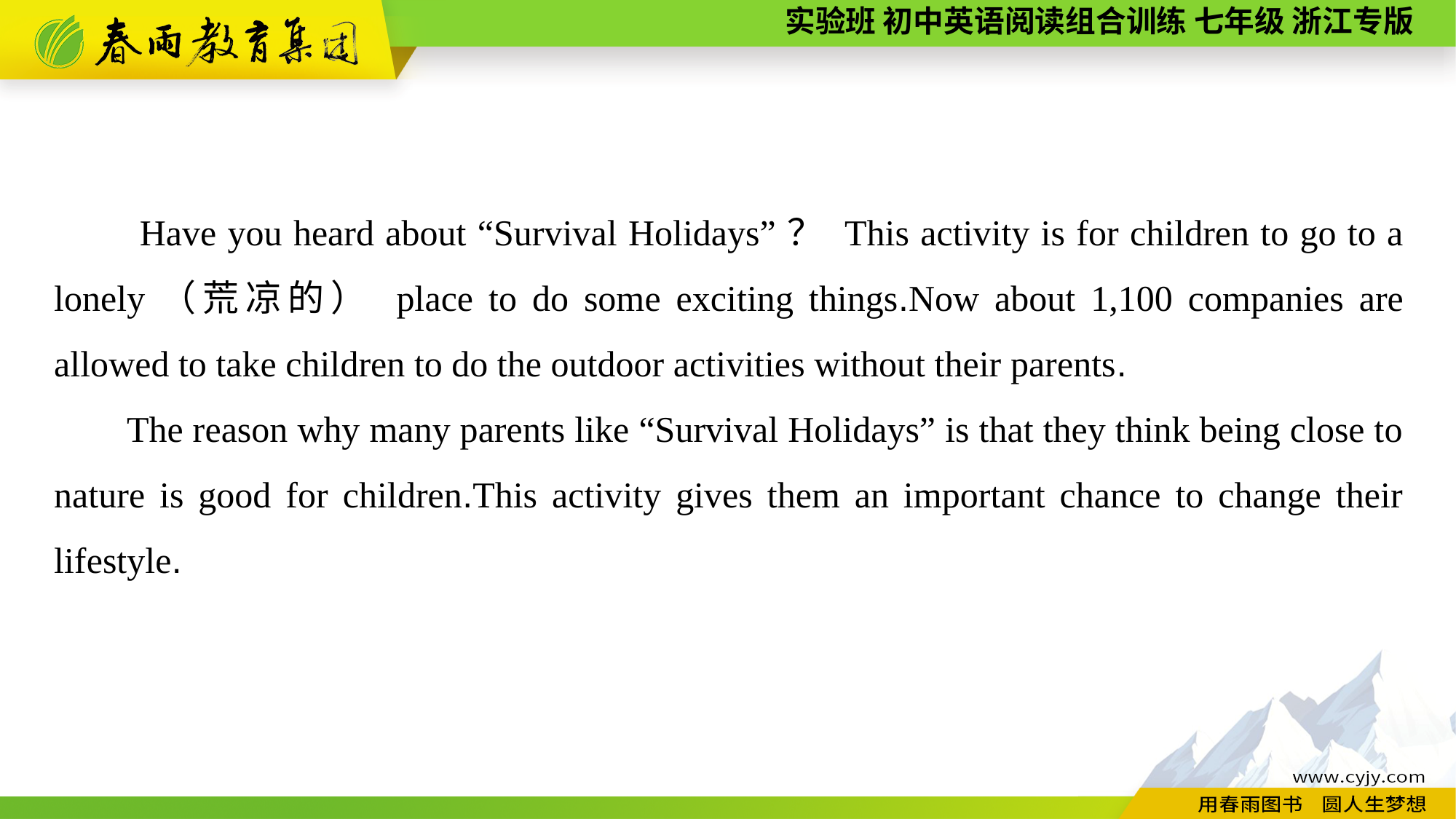

Have you heard about “Survival Holidays”？ This activity is for children to go to a lonely（荒凉的） place to do some exciting things.Now about 1,100 companies are allowed to take children to do the outdoor activities without their parents.
The reason why many parents like “Survival Holidays” is that they think being close to nature is good for children.This activity gives them an important chance to change their lifestyle.